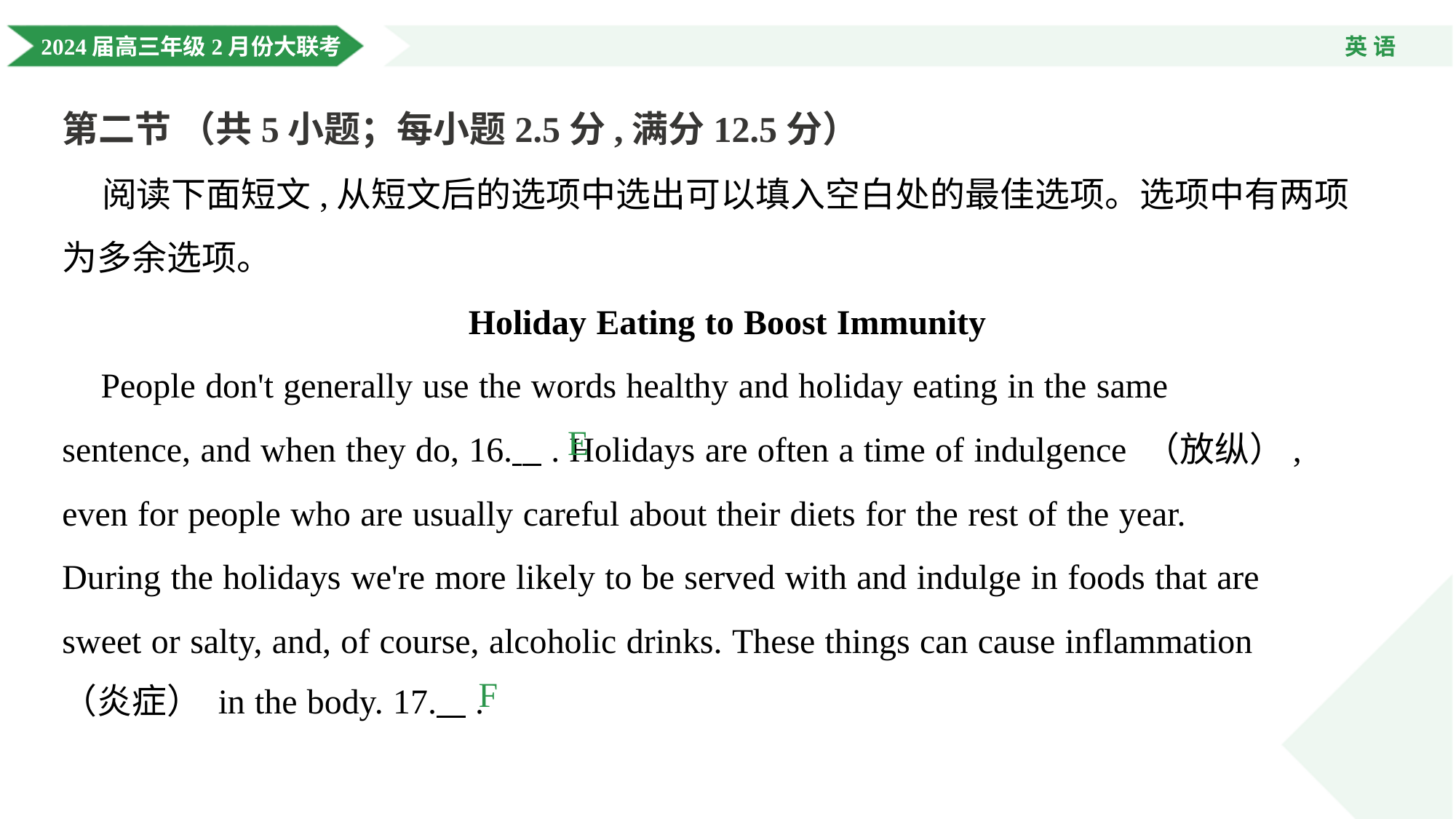

第二节 （共5小题；每小题2.5分,满分12.5分）
    阅读下面短文,从短文后的选项中选出可以填入空白处的最佳选项。选项中有两项
为多余选项。
Holiday Eating to Boost Immunity
    People don't generally use the words healthy and holiday eating in the same
sentence, and when they do, 16.   .. Holidays are often a time of indulgence （放纵）,
even for people who are usually careful about their diets for the rest of the year.
During the holidays we're more likely to be served with and indulge in foods that are
sweet or salty, and, of course, alcoholic drinks. These things can cause inflammation
（炎症） in the body. 17.   ..
E
F